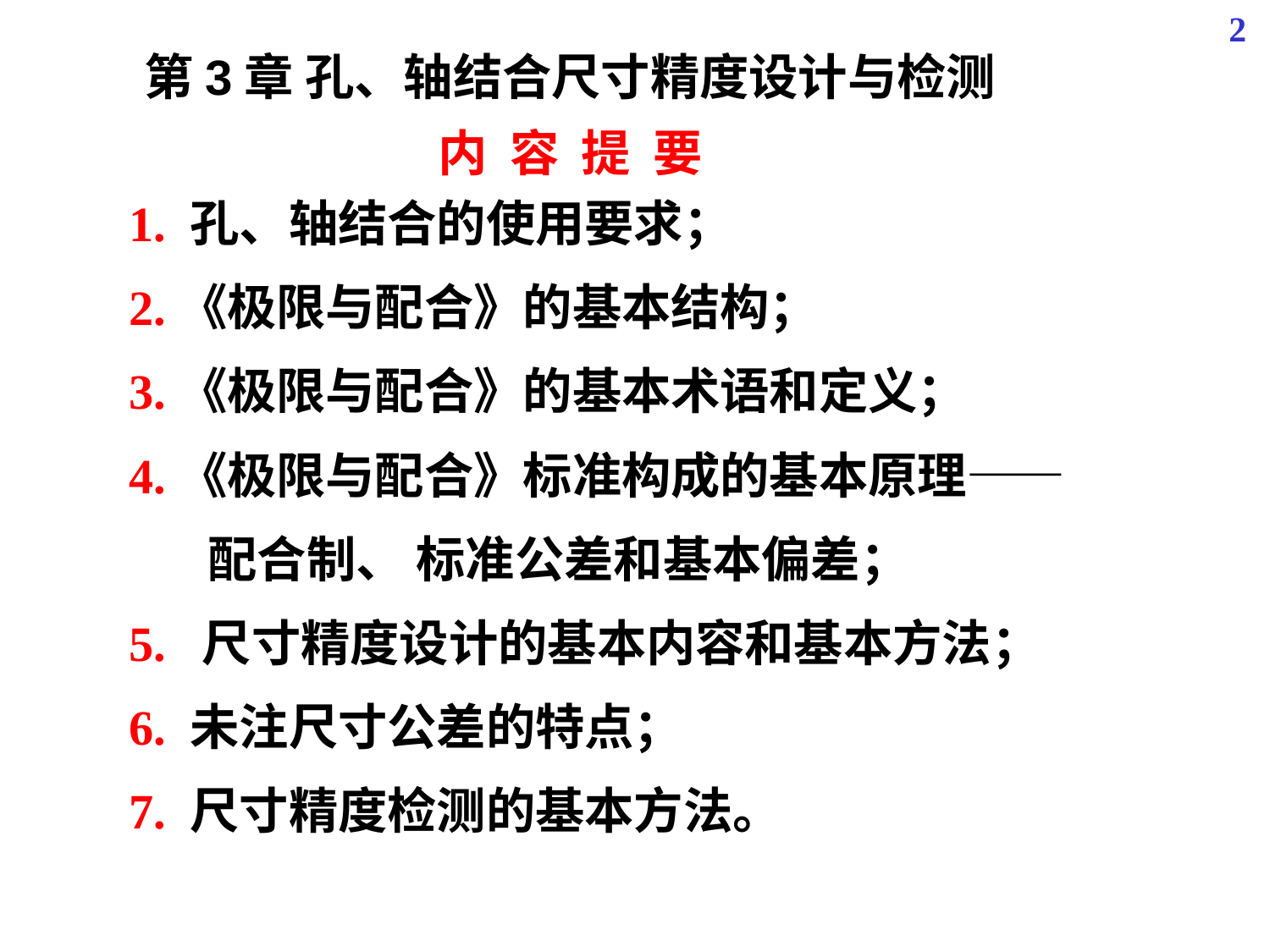

2
第3章 孔、轴结合尺寸精度设计与检测
  内  容  提  要
1. 孔、轴结合的使用要求；
2.《极限与配合》的基本结构；
3.《极限与配合》的基本术语和定义；
4.《极限与配合》标准构成的基本原理——
      配合制、 标准公差和基本偏差；
5.  尺寸精度设计的基本内容和基本方法；
6. 未注尺寸公差的特点；
7. 尺寸精度检测的基本方法。